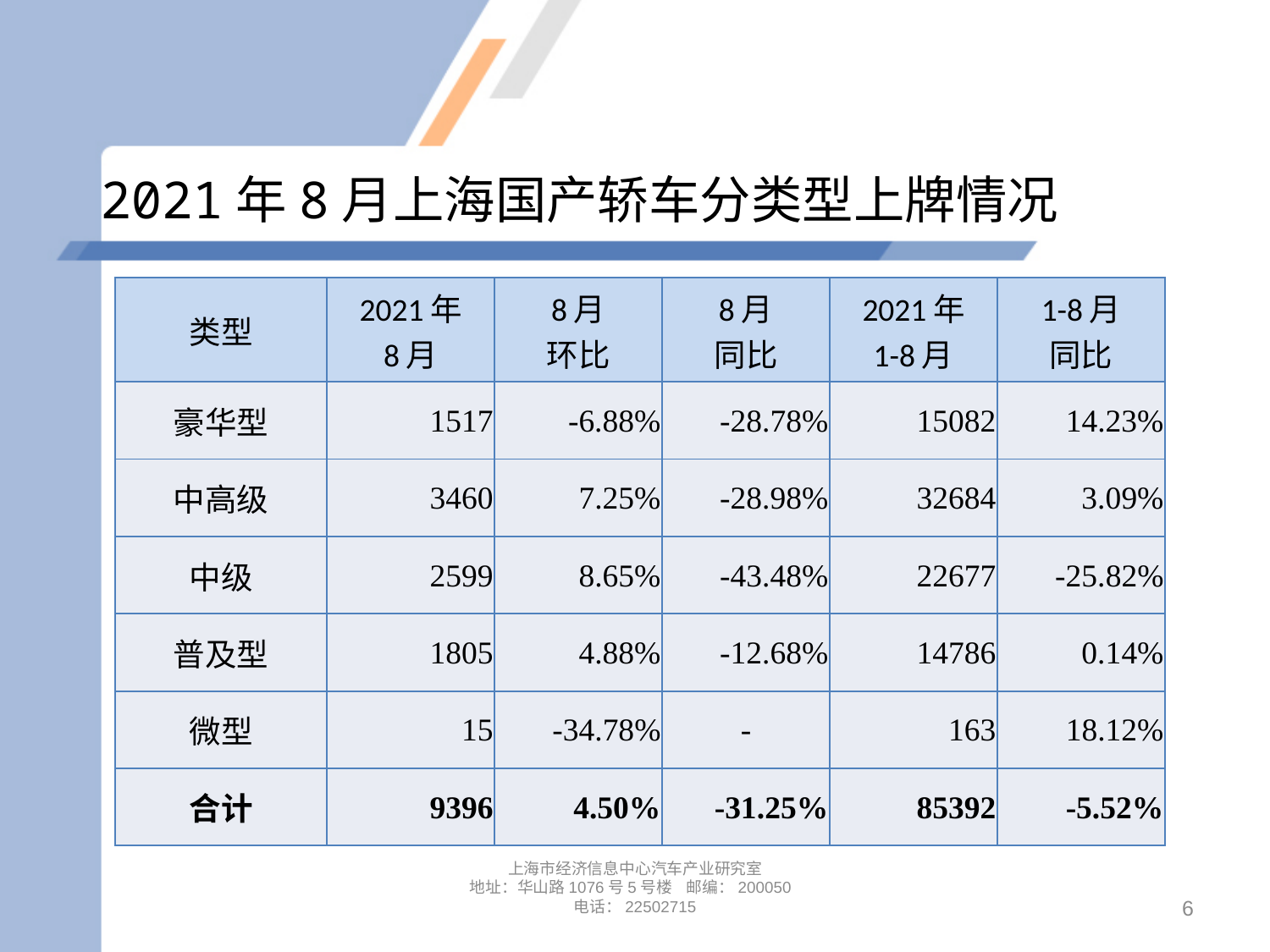

# 2021年8月上海国产轿车分类型上牌情况
| 类型 | 2021年 8月 | 8月 环比 | 8月 同比 | 2021年 1-8月 | 1-8月 同比 |
| --- | --- | --- | --- | --- | --- |
| 豪华型 | 1517 | -6.88% | -28.78% | 15082 | 14.23% |
| 中高级 | 3460 | 7.25% | -28.98% | 32684 | 3.09% |
| 中级 | 2599 | 8.65% | -43.48% | 22677 | -25.82% |
| 普及型 | 1805 | 4.88% | -12.68% | 14786 | 0.14% |
| 微型 | 15 | -34.78% | - | 163 | 18.12% |
| 合计 | 9396 | 4.50% | -31.25% | 85392 | -5.52% |
上海市经济信息中心汽车产业研究室
地址：华山路1076号5号楼    邮编：200050
电话：22502715

6